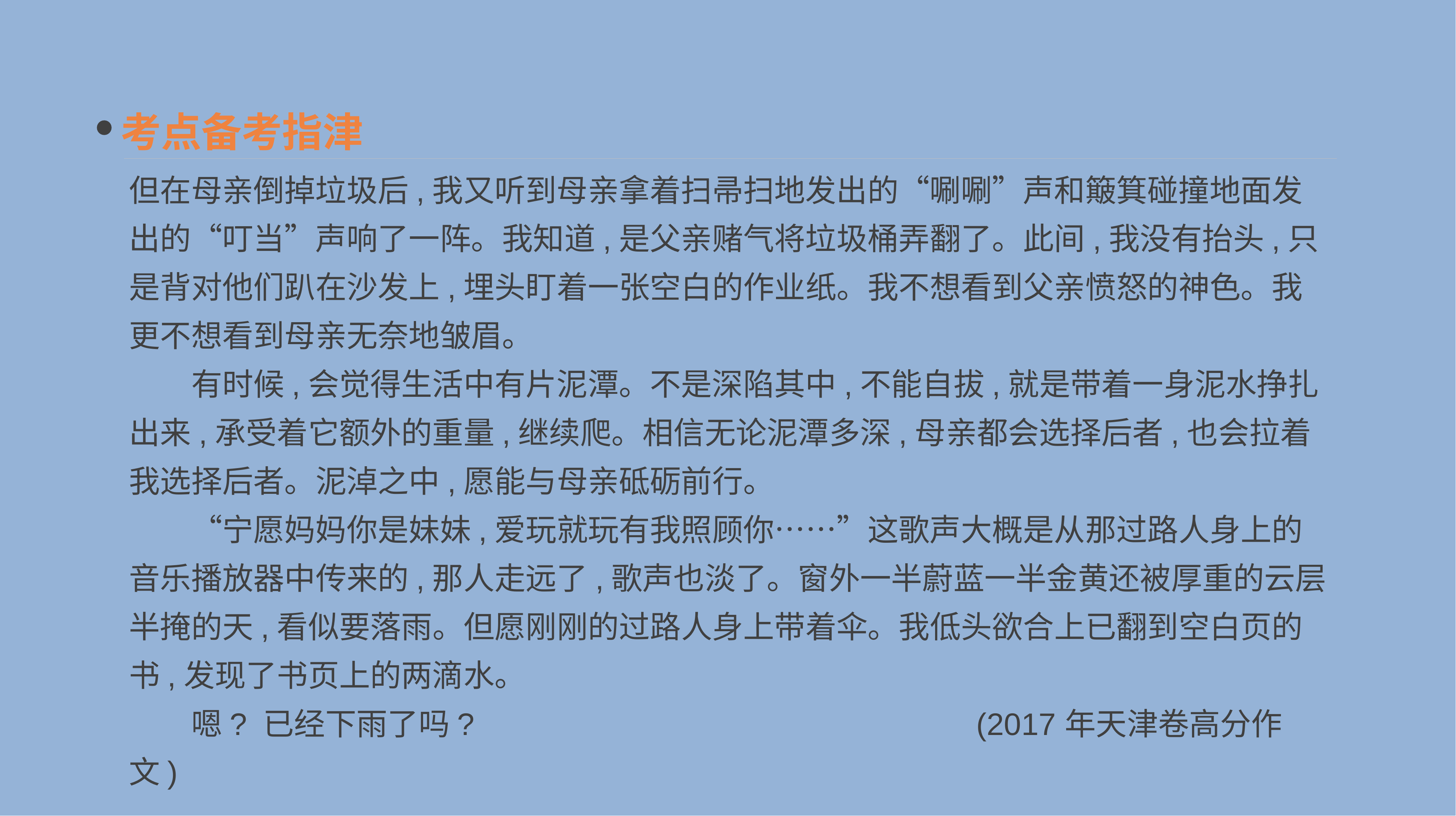

考点备考指津

但在母亲倒掉垃圾后,我又听到母亲拿着扫帚扫地发出的“唰唰”声和簸箕碰撞地面发出的“叮当”声响了一阵。我知道,是父亲赌气将垃圾桶弄翻了。此间,我没有抬头,只是背对他们趴在沙发上,埋头盯着一张空白的作业纸。我不想看到父亲愤怒的神色。我更不想看到母亲无奈地皱眉。
　　有时候,会觉得生活中有片泥潭。不是深陷其中,不能自拔,就是带着一身泥水挣扎出来,承受着它额外的重量,继续爬。相信无论泥潭多深,母亲都会选择后者,也会拉着我选择后者。泥淖之中,愿能与母亲砥砺前行。
　　“宁愿妈妈你是妹妹,爱玩就玩有我照顾你……”这歌声大概是从那过路人身上的音乐播放器中传来的,那人走远了,歌声也淡了。窗外一半蔚蓝一半金黄还被厚重的云层半掩的天,看似要落雨。但愿刚刚的过路人身上带着伞。我低头欲合上已翻到空白页的书,发现了书页上的两滴水。
　　嗯? 已经下雨了吗?                                                          (2017年天津卷高分作文)